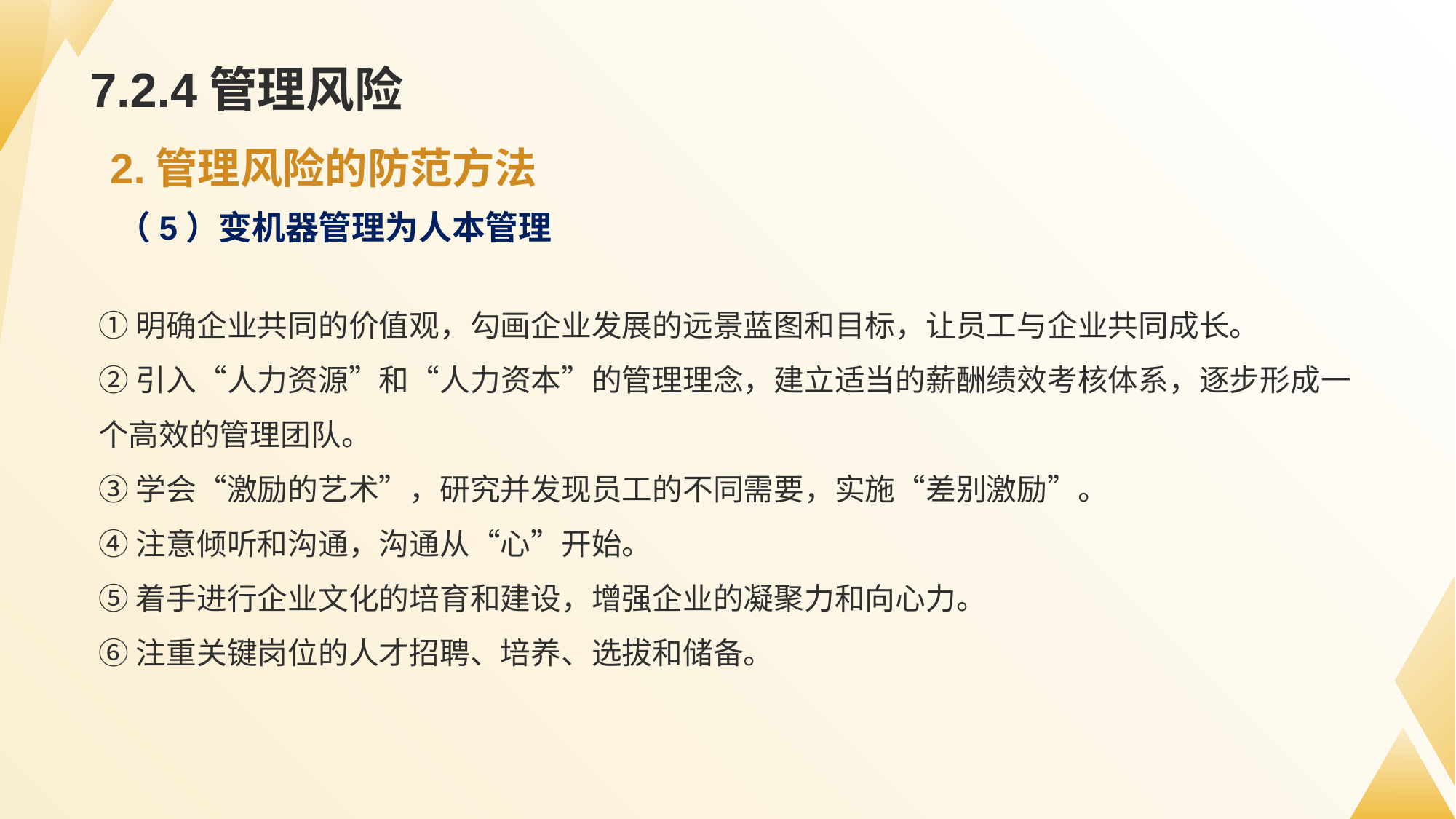

# 7.2.4管理风险
2.管理风险的防范方法
（5）变机器管理为人本管理
①明确企业共同的价值观，勾画企业发展的远景蓝图和目标，让员工与企业共同成长。
②引入“人力资源”和“人力资本”的管理理念，建立适当的薪酬绩效考核体系，逐步形成一个高效的管理团队。
③学会“激励的艺术”，研究并发现员工的不同需要，实施“差别激励”。
④注意倾听和沟通，沟通从“心”开始。
⑤着手进行企业文化的培育和建设，增强企业的凝聚力和向心力。
⑥注重关键岗位的人才招聘、培养、选拔和储备。